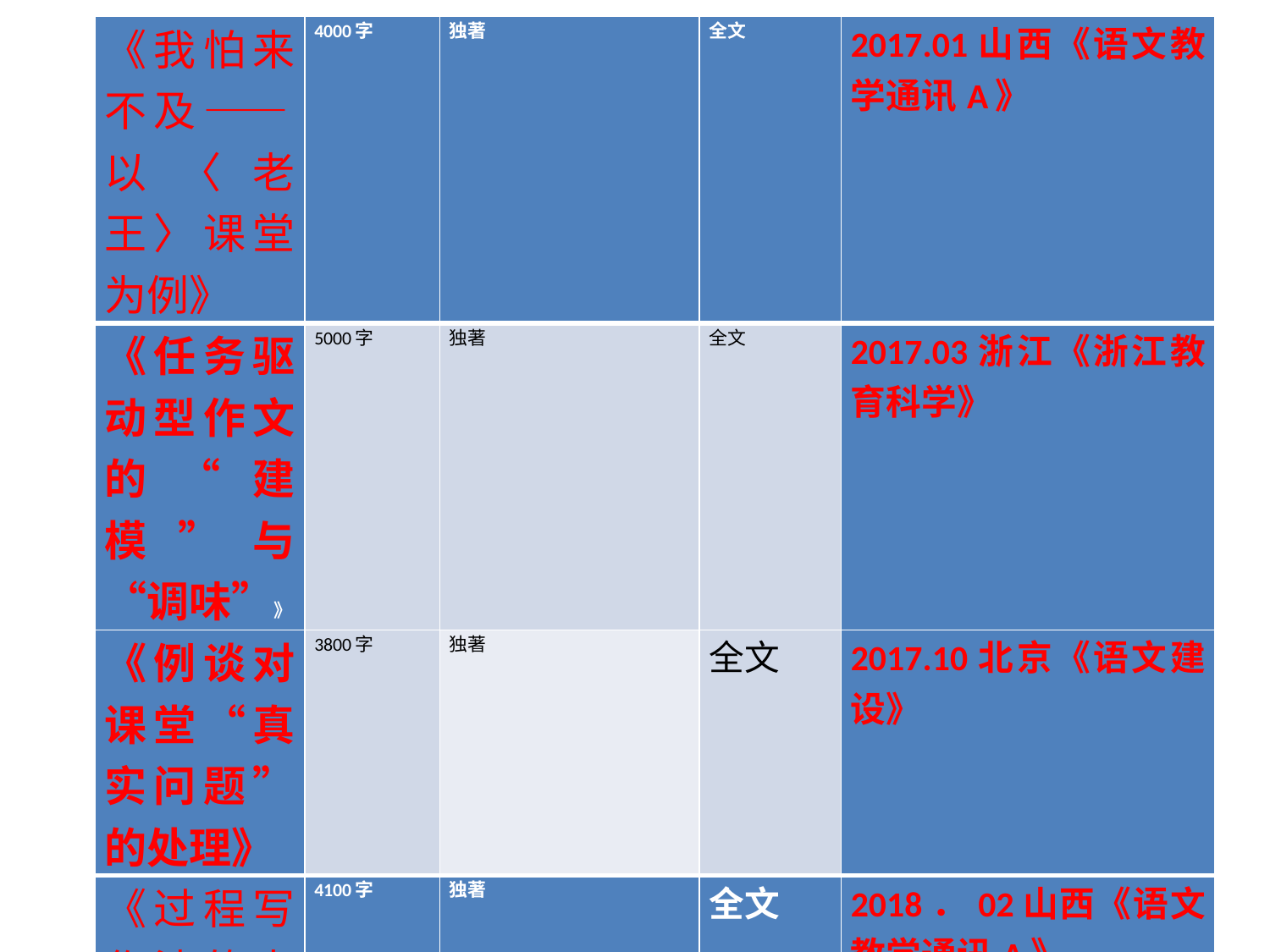

| 《我怕来不及——以〈老王〉课堂为例》 | 4000字 | 独著 | 全文 | 2017.01山西《语文教学通讯A》 |
| --- | --- | --- | --- | --- |
| 《任务驱动型作文的“建模”与“调味”》 | 5000字 | 独著 | 全文 | 2017.03浙江《浙江教育科学》 |
| 《例谈对课堂“真实问题”的处理》 | 3800字 | 独著 | 全文 | 2017.10北京《语文建设》 |
| 《过程写作法的中国范式》 | 4100字 | 独著 | 全文 | 2018．02山西《语文教学通讯A》 |